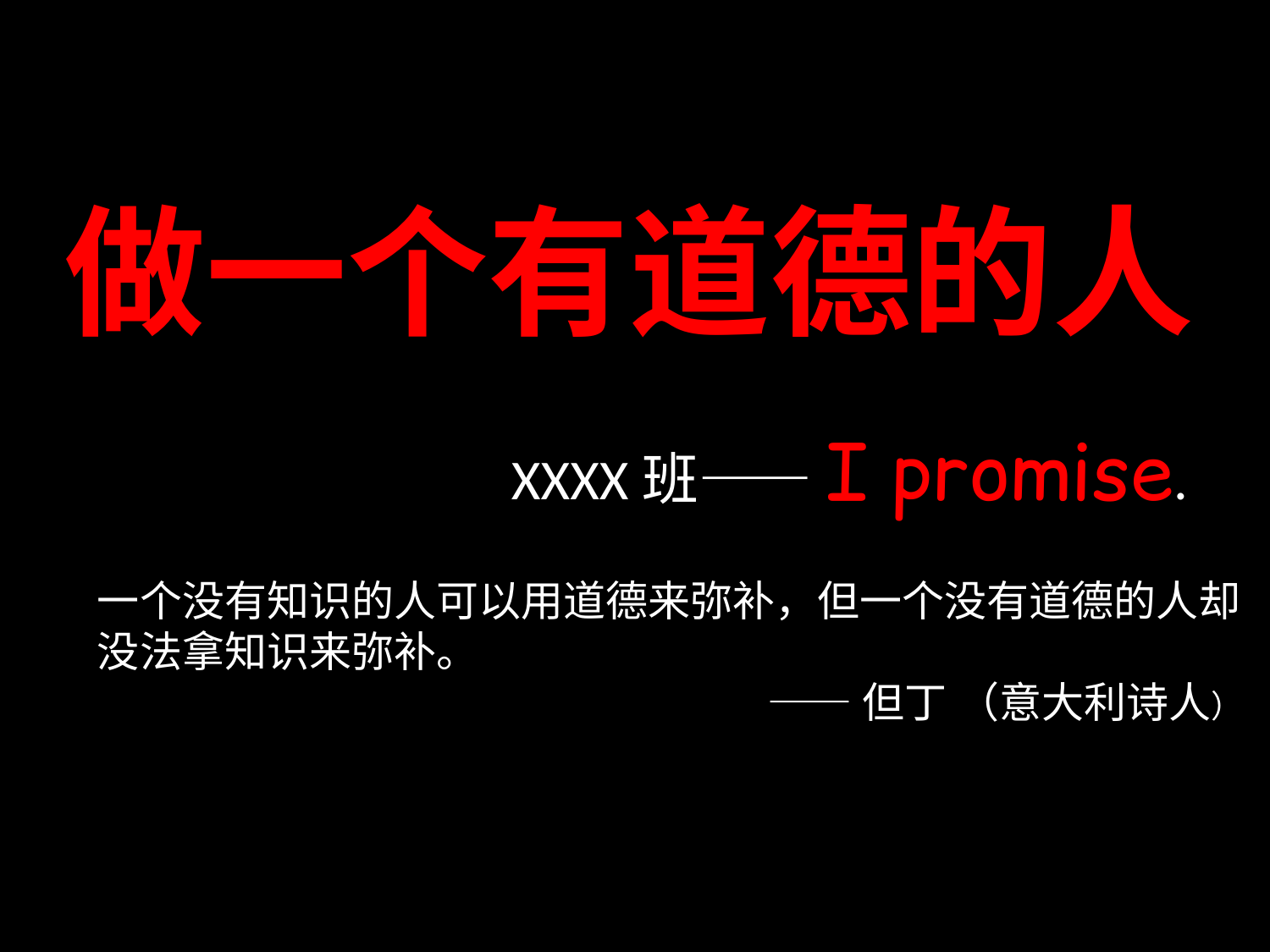

# 做一个有道德的人
XXXX班——I promise.
一个没有知识的人可以用道德来弥补，但一个没有道德的人却没法拿知识来弥补。
                                                                     ——但丁 （意大利诗人）